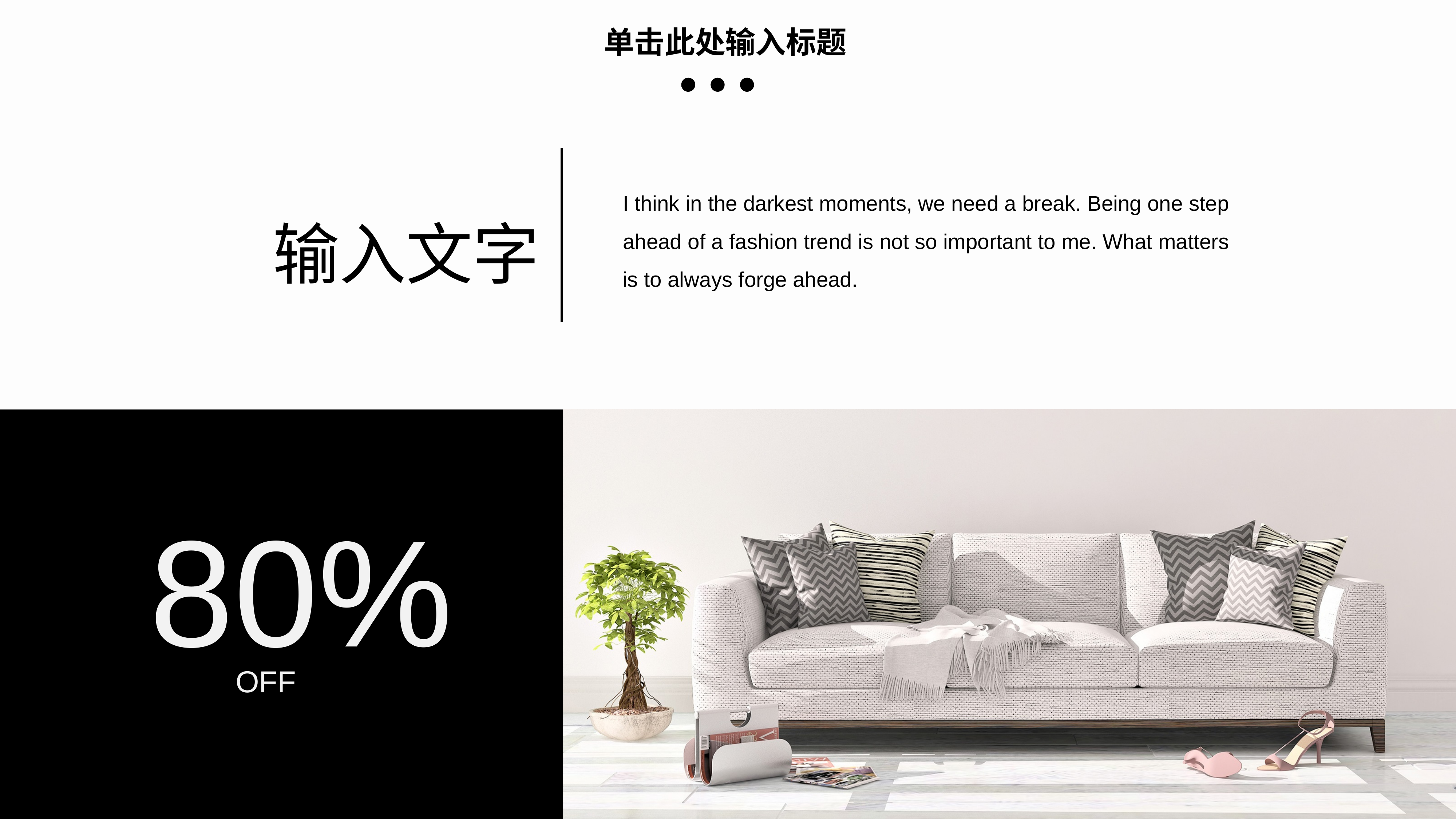

单击此处输入标题

I think in the darkest moments, we need a break. Being one step ahead of a fashion trend is not so important to me. What matters is to always forge ahead.
输入文字

80%
OFF